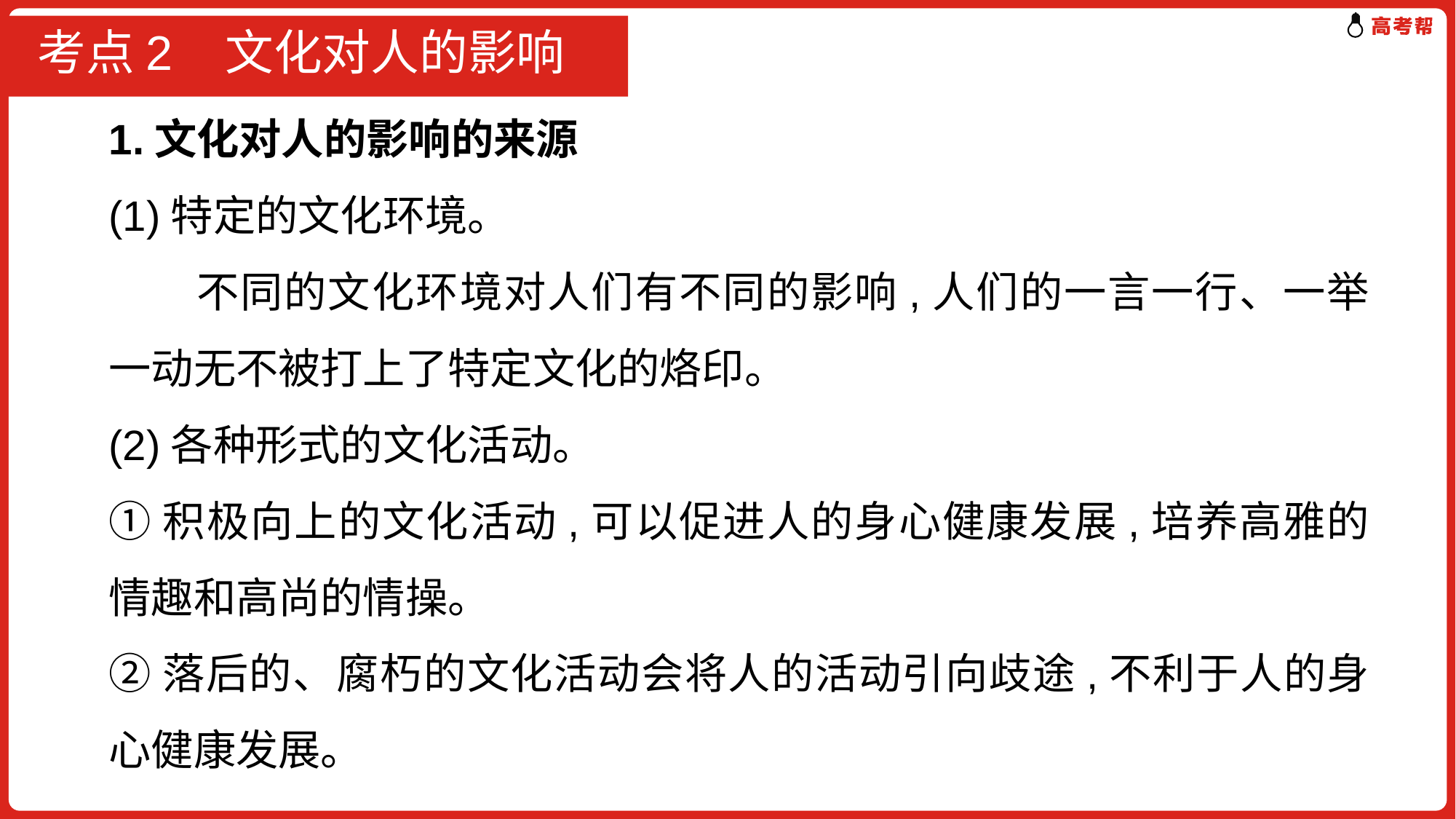

# 考点2   文化对人的影响
1.文化对人的影响的来源
(1)特定的文化环境。
　　不同的文化环境对人们有不同的影响,人们的一言一行、一举一动无不被打上了特定文化的烙印。
(2)各种形式的文化活动。
①积极向上的文化活动,可以促进人的身心健康发展,培养高雅的情趣和高尚的情操。
②落后的、腐朽的文化活动会将人的活动引向歧途,不利于人的身心健康发展。